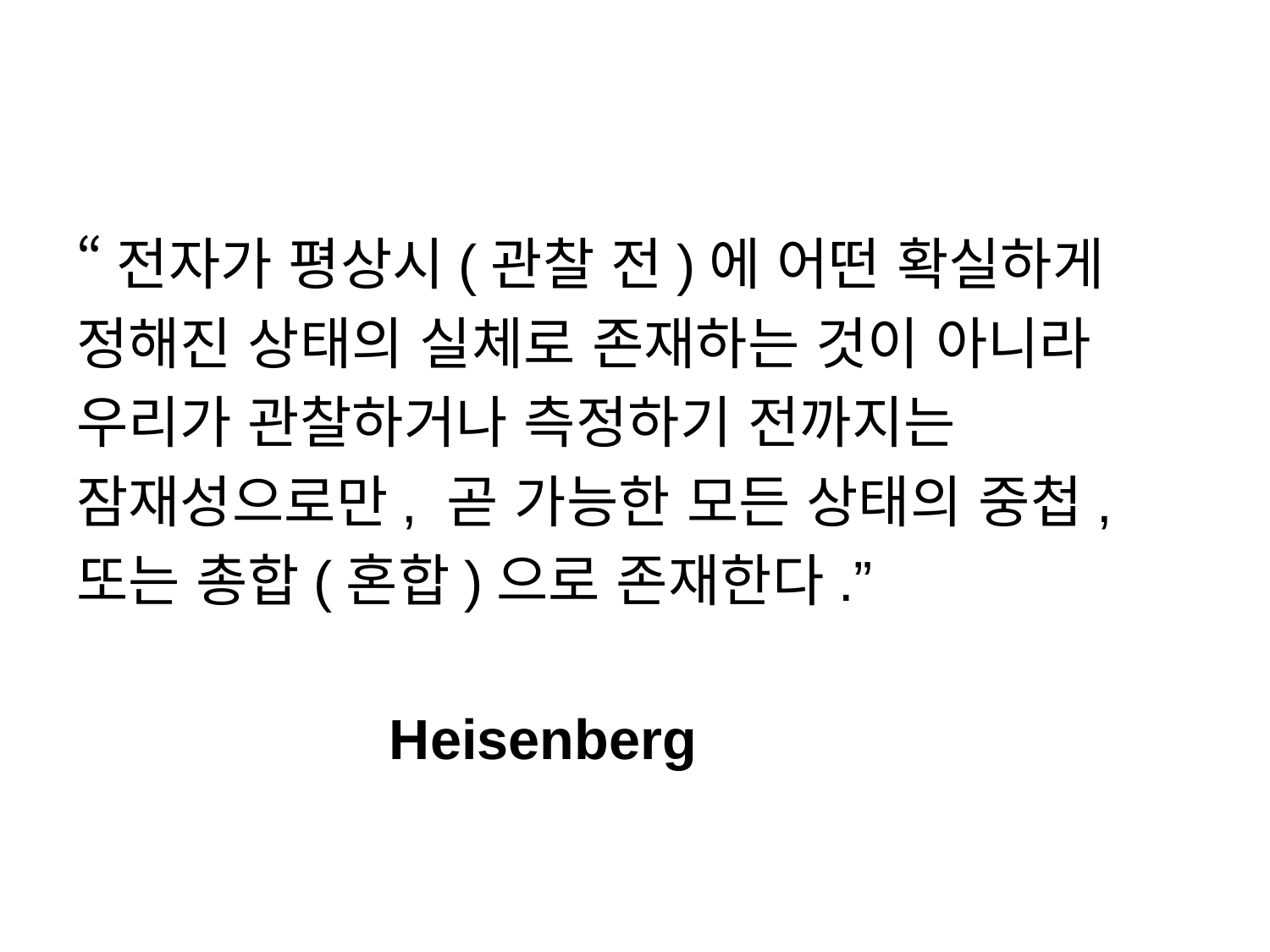

#
“전자가 평상시(관찰 전)에 어떤 확실하게
정해진 상태의 실체로 존재하는 것이 아니라
우리가 관찰하거나 측정하기 전까지는
잠재성으로만, 곧 가능한 모든 상태의 중첩,
또는 총합(혼합)으로 존재한다.”

                    Heisenberg